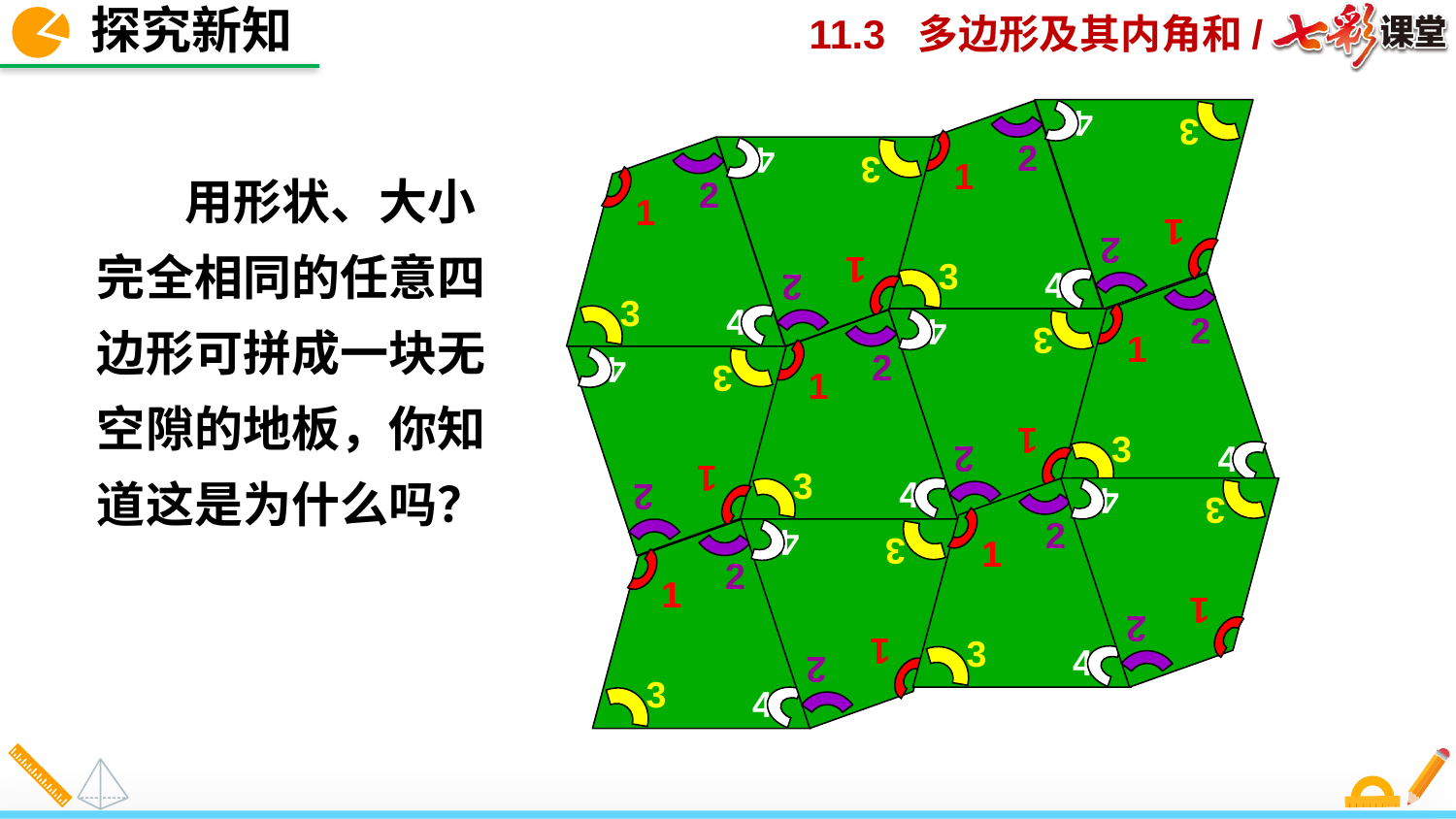

探究新知

2

1
3
4

2

1
3
4

2

1
3
4

2

1
3
4

            用形状、大小完全相同的任意四边形可拼成一块无空隙的地板，你知道这是为什么吗？

2

1
3
4

2

1
3
4

2

1
3
4

2

1
3
4

2

1
3
4

2

1
3
4

2

1
3
4

2

1
3
4